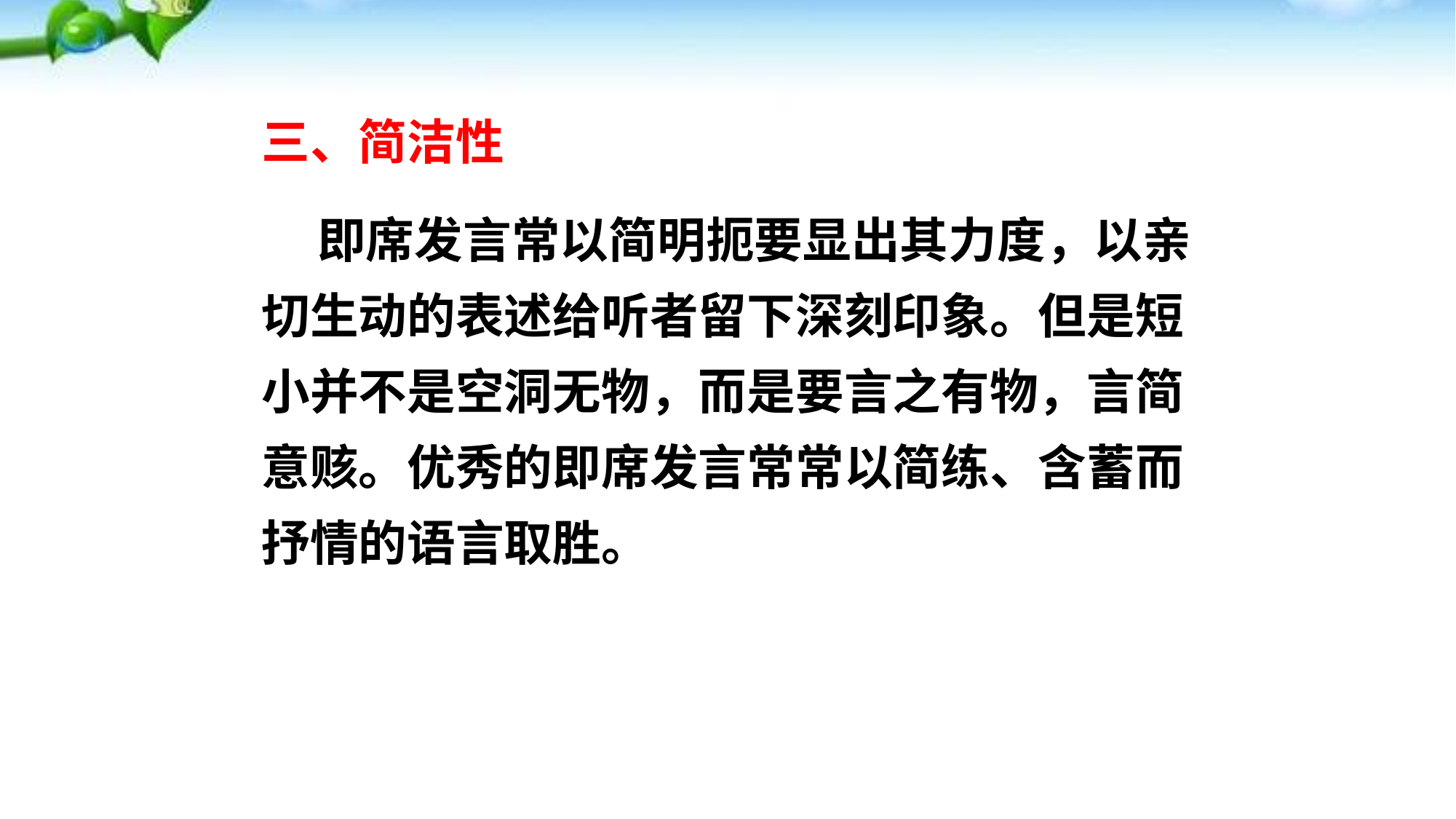

三、简洁性
    即席发言常以简明扼要显出其力度，以亲切生动的表述给听者留下深刻印象。但是短小并不是空洞无物，而是要言之有物，言简意赅。优秀的即席发言常常以简练、含蓄而抒情的语言取胜。